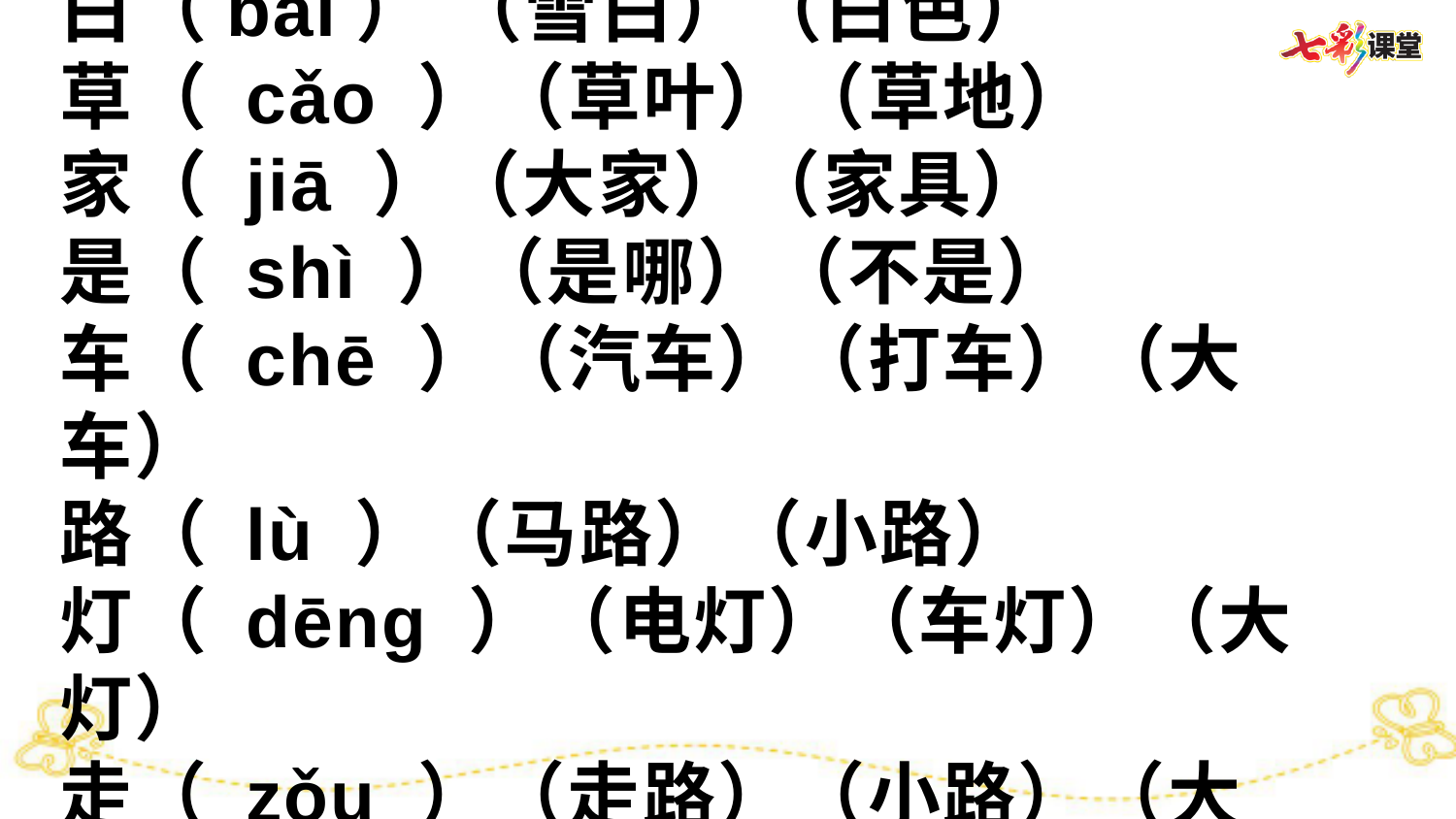

会认的字组词
白（bái） （雪白）（白色）
草（ cǎo ）（草叶）（草地）
家（ jiā ）（大家）（家具）
是（ shì ）（是哪）（不是）
车（ chē ）（汽车）（打车）（大车）
路（ lù ）（马路）（小路）
灯（ dēng ）（电灯）（车灯）（大灯）
走（ zǒu ）（走路）（小路）（大路）